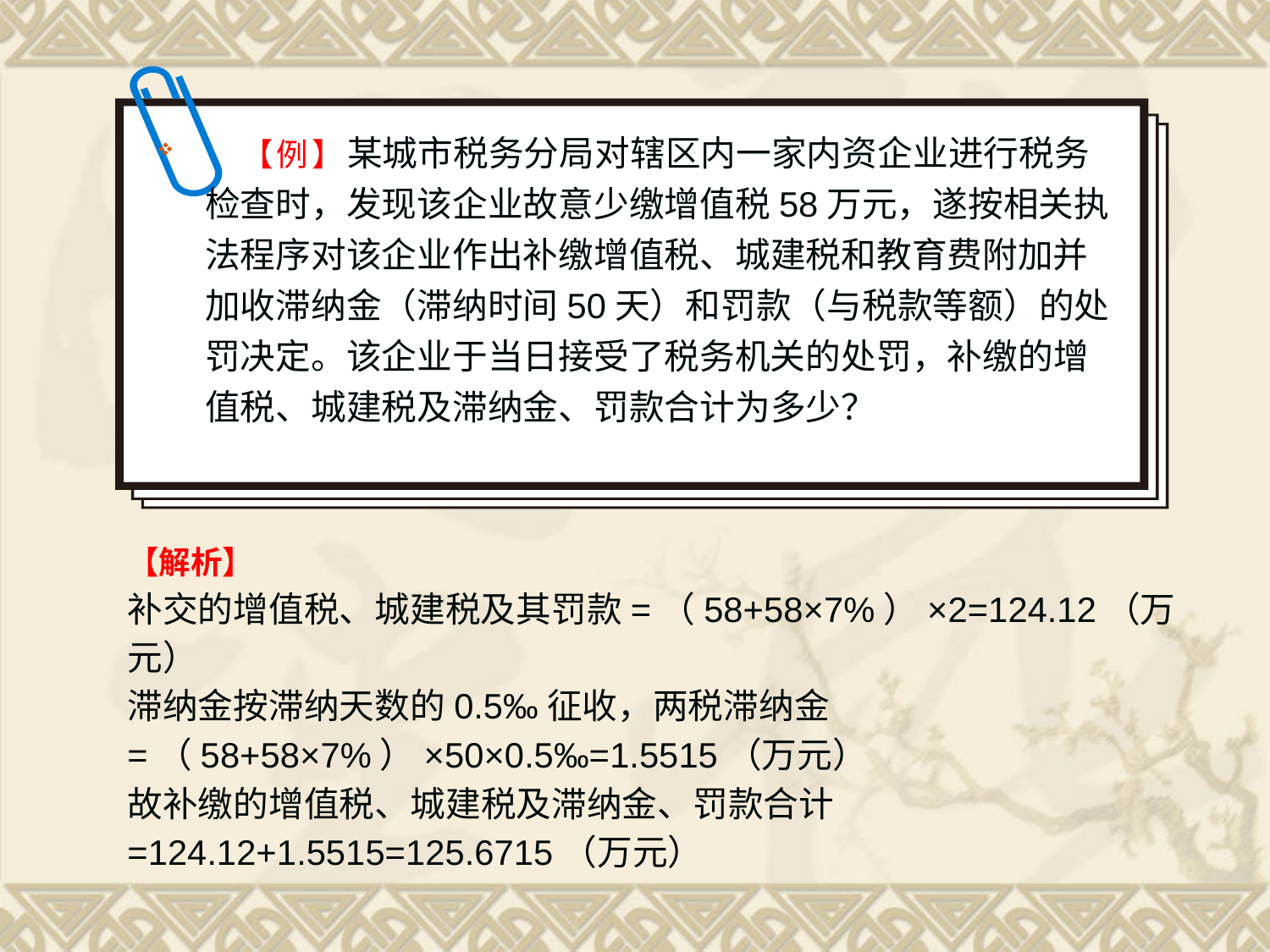

【例】某城市税务分局对辖区内一家内资企业进行税务检查时，发现该企业故意少缴增值税58万元，遂按相关执法程序对该企业作出补缴增值税、城建税和教育费附加并加收滞纳金（滞纳时间50天）和罚款（与税款等额）的处罚决定。该企业于当日接受了税务机关的处罚，补缴的增值税、城建税及滞纳金、罚款合计为多少？
【解析】
补交的增值税、城建税及其罚款=（58+58×7%）×2=124.12（万元）
滞纳金按滞纳天数的0.5‰征收，两税滞纳金=（58+58×7%）×50×0.5‰=1.5515（万元）
故补缴的增值税、城建税及滞纳金、罚款合计=124.12+1.5515=125.6715（万元）